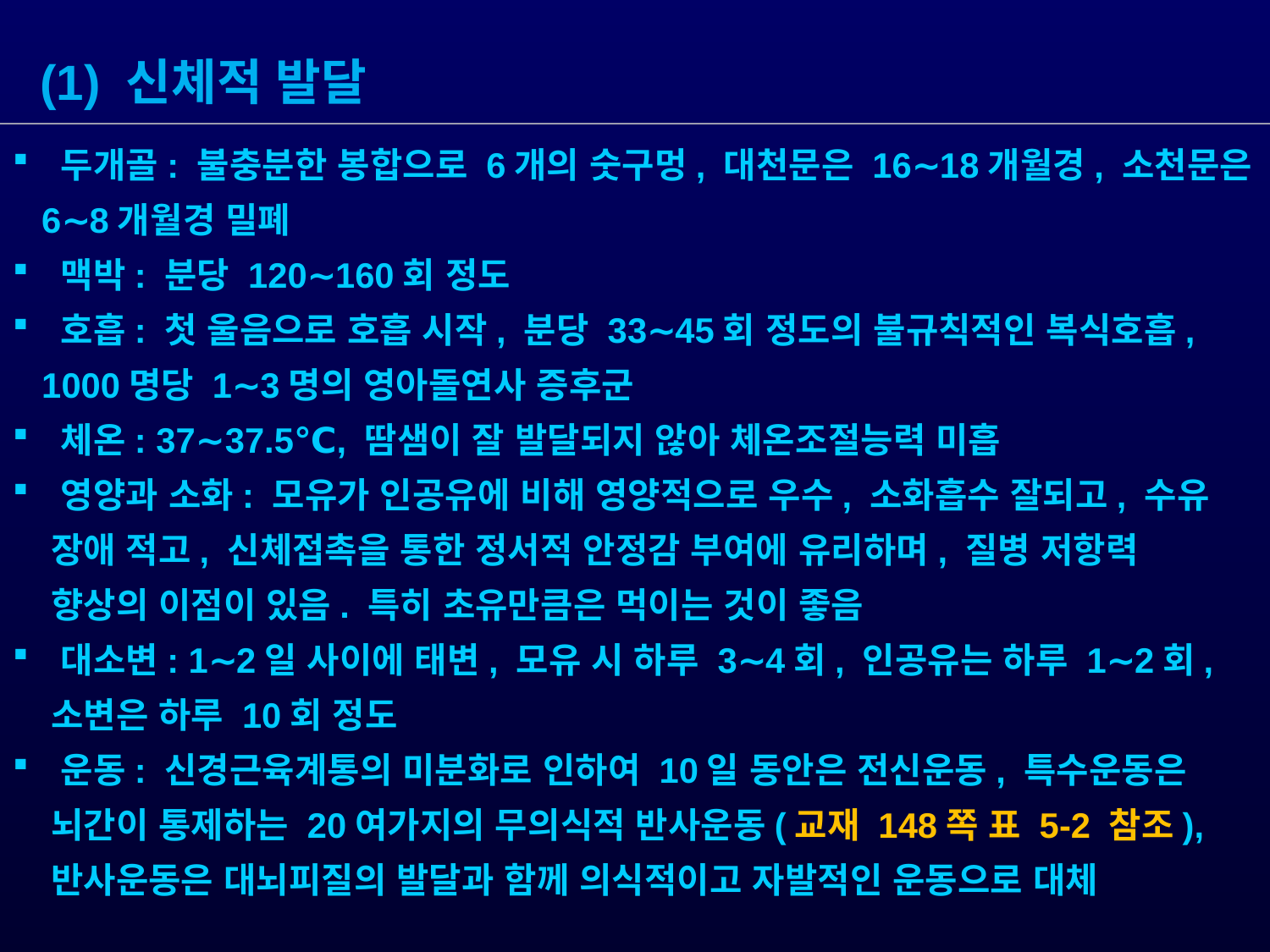

(1) 신체적 발달

 두개골: 불충분한 봉합으로 6개의 숫구멍, 대천문은 16∼18개월경, 소천문은
   6∼8개월경 밀폐
 맥박: 분당 120∼160회 정도
 호흡: 첫 울음으로 호흡 시작, 분당 33∼45회 정도의 불규칙적인 복식호흡,
   1000명당 1∼3명의 영아돌연사 증후군
 체온: 37∼37.5℃, 땀샘이 잘 발달되지 않아 체온조절능력 미흡
 영양과 소화: 모유가 인공유에 비해 영양적으로 우수, 소화흡수 잘되고, 수유
   장애 적고, 신체접촉을 통한 정서적 안정감 부여에 유리하며, 질병 저항력
   향상의 이점이 있음. 특히 초유만큼은 먹이는 것이 좋음
 대소변: 1∼2일 사이에 태변, 모유 시 하루 3∼4회, 인공유는 하루 1∼2회,
   소변은 하루 10회 정도
 운동: 신경근육계통의 미분화로 인하여 10일 동안은 전신운동, 특수운동은
   뇌간이 통제하는 20여가지의 무의식적 반사운동(교재 148쪽 표 5-2 참조),
   반사운동은 대뇌피질의 발달과 함께 의식적이고 자발적인 운동으로 대체